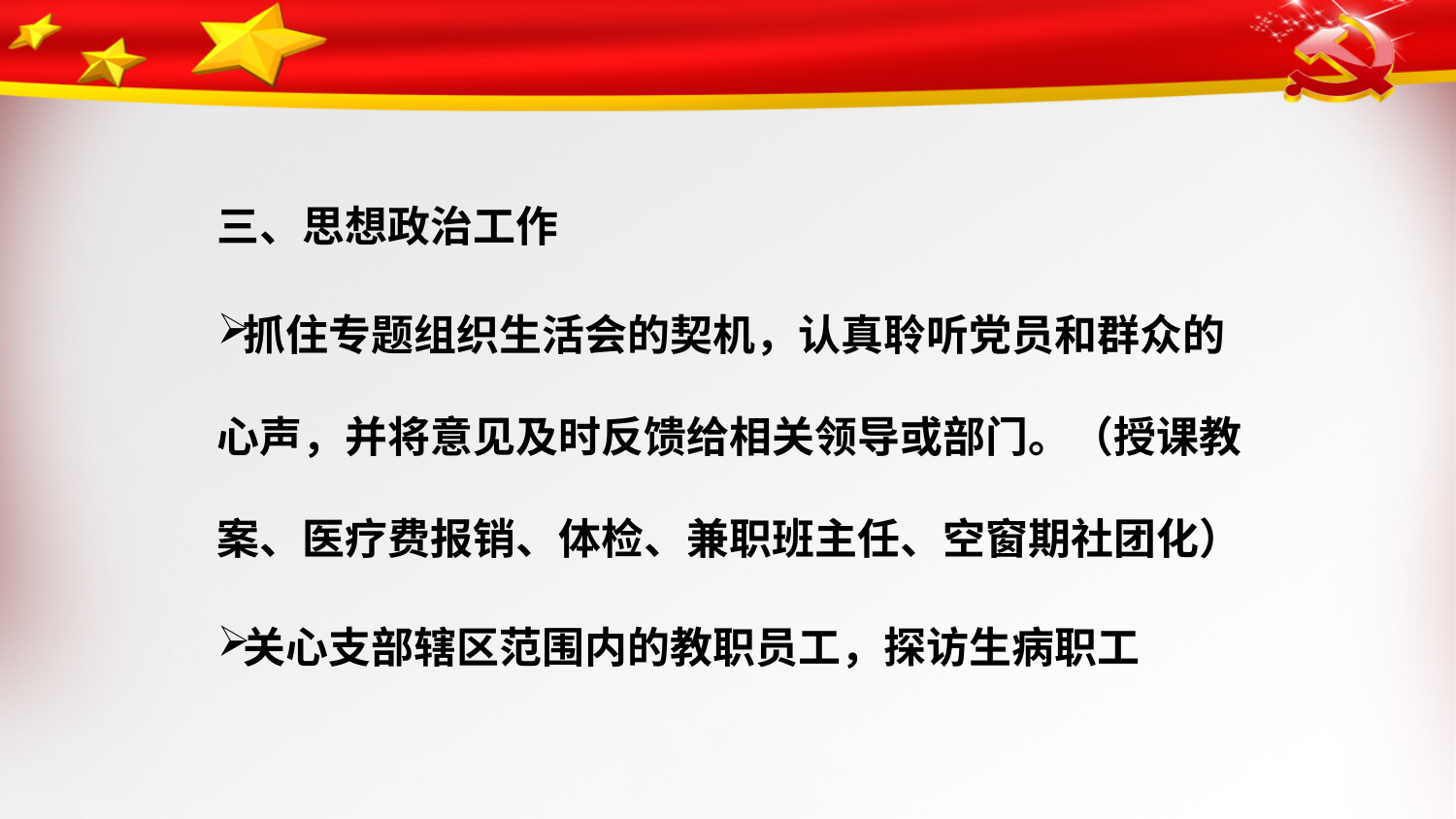

三、思想政治工作
抓住专题组织生活会的契机，认真聆听党员和群众的心声，并将意见及时反馈给相关领导或部门。（授课教案、医疗费报销、体检、兼职班主任、空窗期社团化）
关心支部辖区范围内的教职员工，探访生病职工